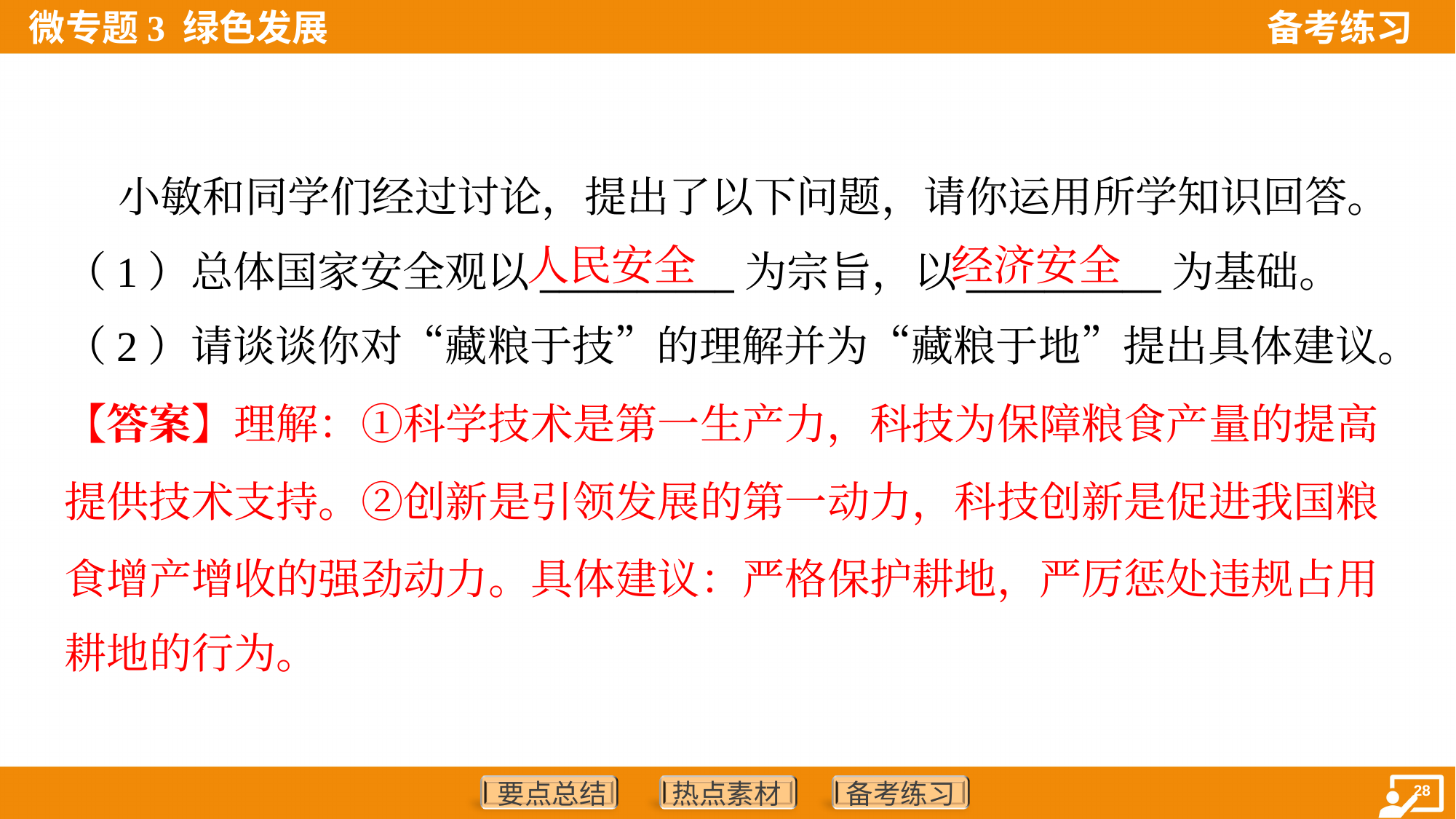

小敏和同学们经过讨论，提出了以下问题，请你运用所学知识回答。
人民安全
经济安全
（1）总体国家安全观以__________为宗旨，以__________为基础。
（2）请谈谈你对“藏粮于技”的理解并为“藏粮于地”提出具体建议。
【答案】理解：①科学技术是第一生产力，科技为保障粮食产量的提高
提供技术支持。②创新是引领发展的第一动力，科技创新是促进我国粮
食增产增收的强劲动力。具体建议：严格保护耕地，严厉惩处违规占用
耕地的行为。